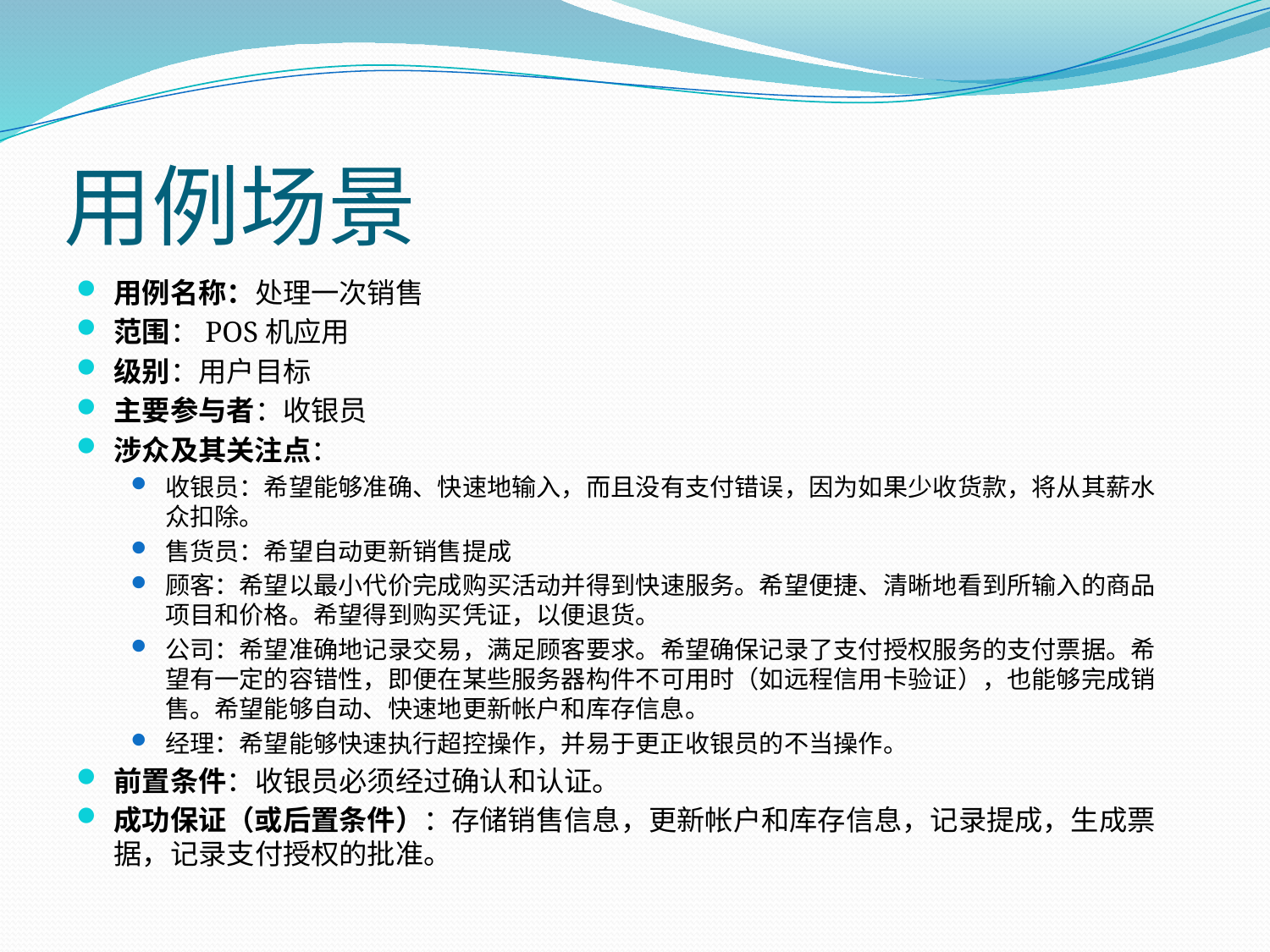

# 用例场景
用例名称：处理一次销售
范围：POS机应用
级别：用户目标
主要参与者：收银员
涉众及其关注点：
收银员：希望能够准确、快速地输入，而且没有支付错误，因为如果少收货款，将从其薪水众扣除。
售货员：希望自动更新销售提成
顾客：希望以最小代价完成购买活动并得到快速服务。希望便捷、清晰地看到所输入的商品项目和价格。希望得到购买凭证，以便退货。
公司：希望准确地记录交易，满足顾客要求。希望确保记录了支付授权服务的支付票据。希望有一定的容错性，即便在某些服务器构件不可用时（如远程信用卡验证），也能够完成销售。希望能够自动、快速地更新帐户和库存信息。
经理：希望能够快速执行超控操作，并易于更正收银员的不当操作。
前置条件：收银员必须经过确认和认证。
成功保证（或后置条件）：存储销售信息，更新帐户和库存信息，记录提成，生成票据，记录支付授权的批准。